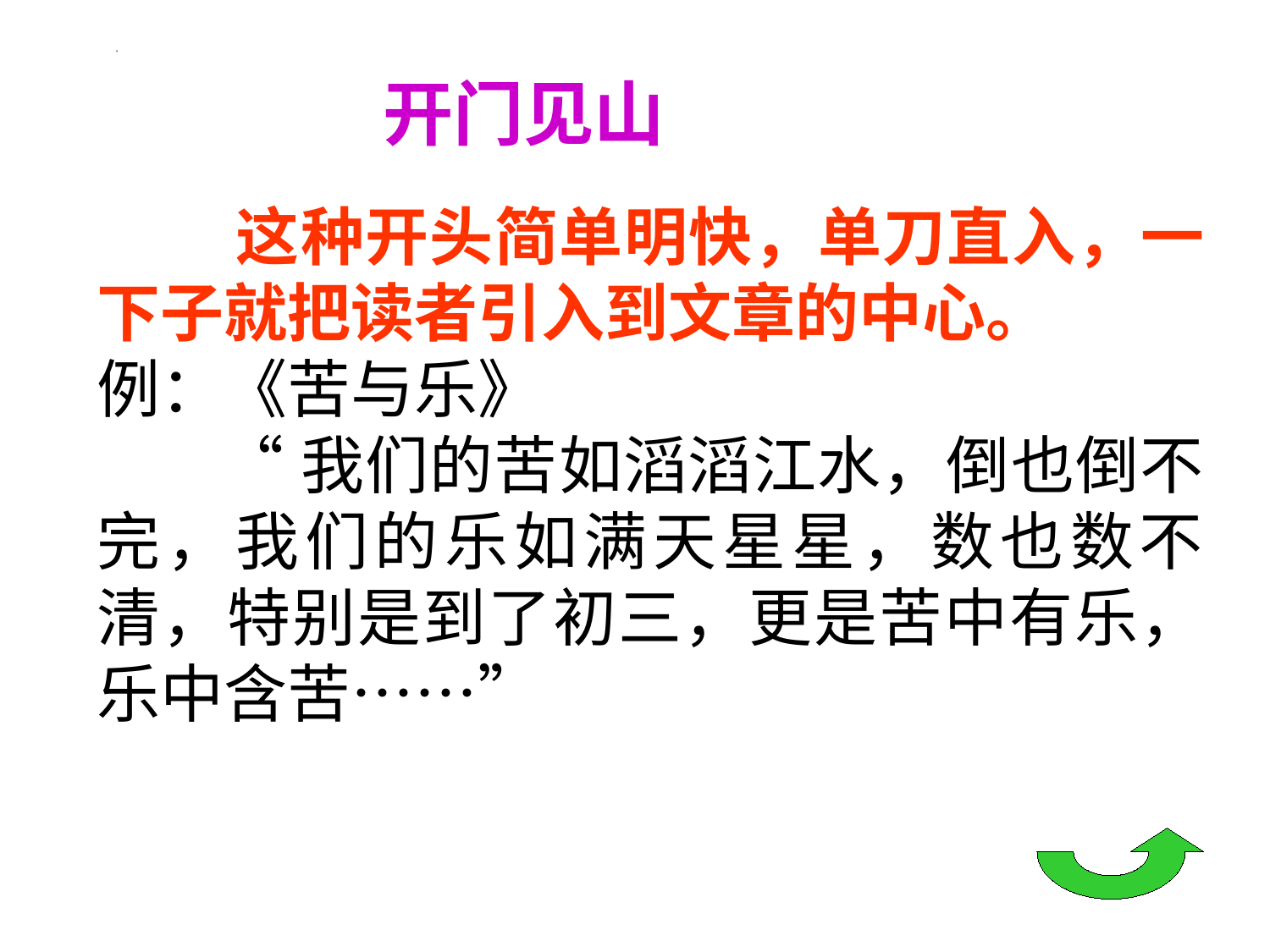

开门见山
        这种开头简单明快，单刀直入，一下子就把读者引入到文章的中心。
例：《苦与乐》
        “我们的苦如滔滔江水，倒也倒不完，我们的乐如满天星星，数也数不清，特别是到了初三，更是苦中有乐，乐中含苦……”